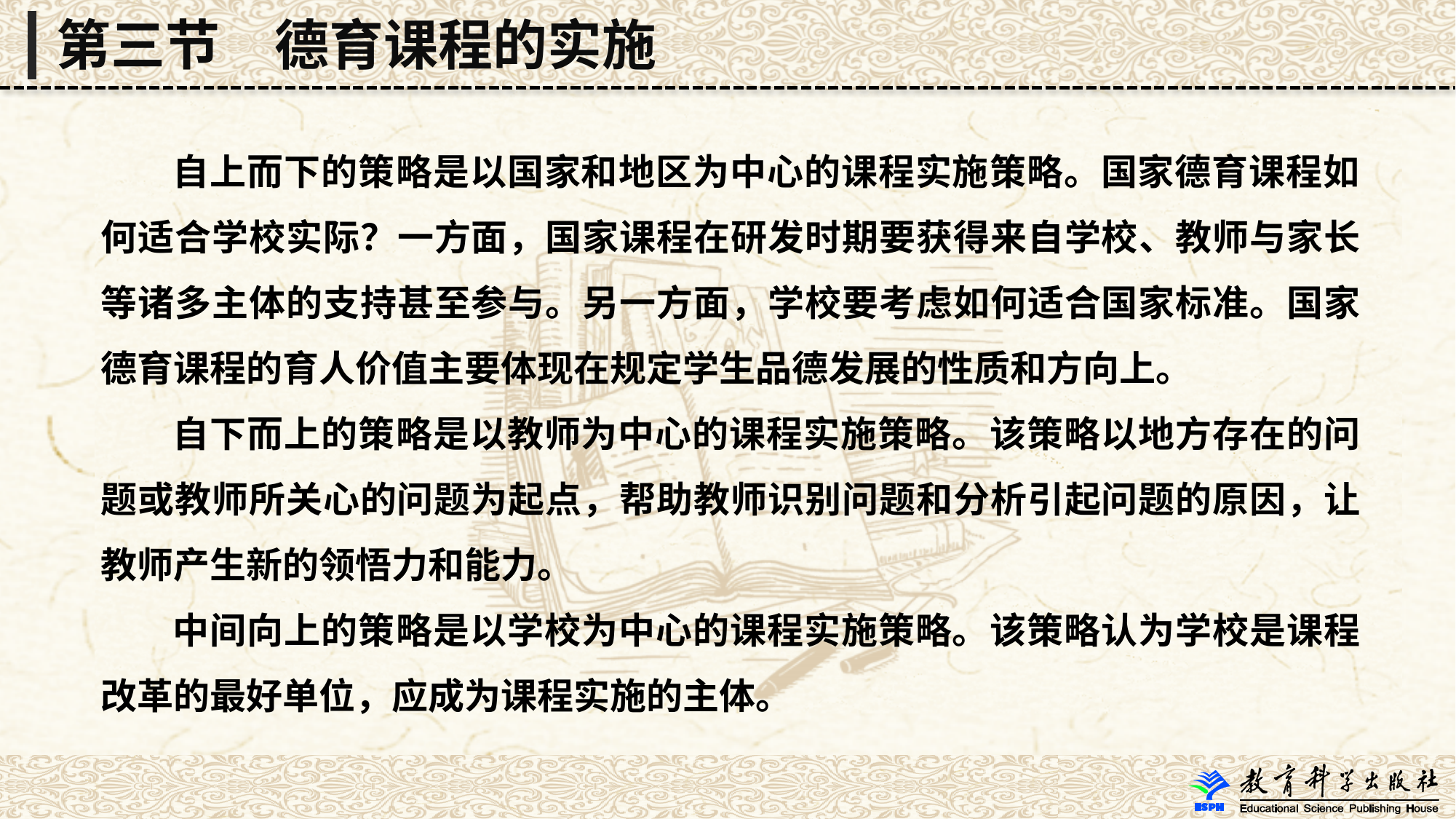

第三节　德育课程的实施
       自上而下的策略是以国家和地区为中心的课程实施策略。国家德育课程如何适合学校实际？一方面，国家课程在研发时期要获得来自学校、教师与家长等诸多主体的支持甚至参与。另一方面，学校要考虑如何适合国家标准。国家德育课程的育人价值主要体现在规定学生品德发展的性质和方向上。
       自下而上的策略是以教师为中心的课程实施策略。该策略以地方存在的问题或教师所关心的问题为起点，帮助教师识别问题和分析引起问题的原因，让教师产生新的领悟力和能力。
       中间向上的策略是以学校为中心的课程实施策略。该策略认为学校是课程改革的最好单位，应成为课程实施的主体。